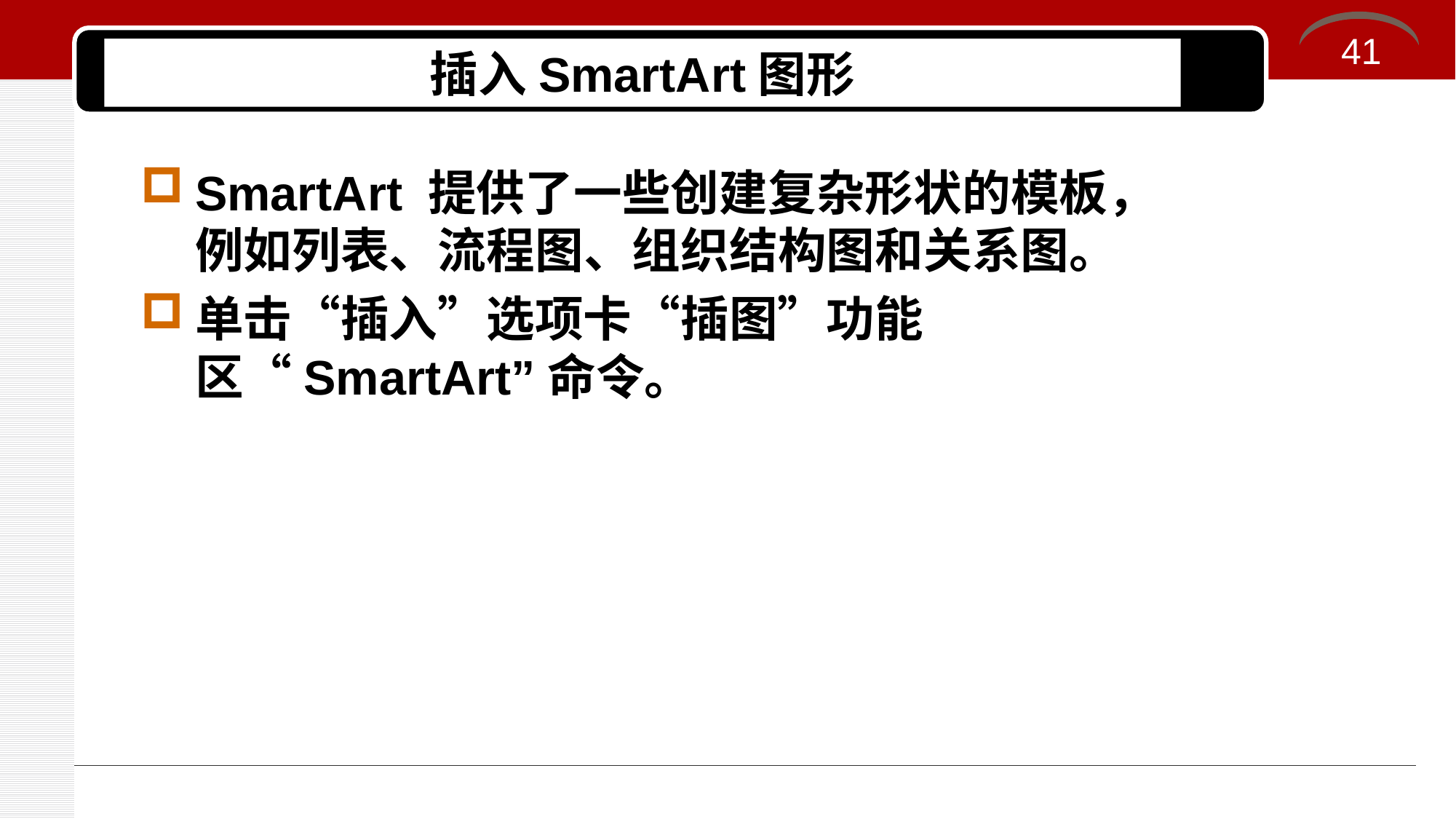

41
插入SmartArt图形
SmartArt 提供了一些创建复杂形状的模板，例如列表、流程图、组织结构图和关系图。
单击“插入”选项卡“插图”功能区“SmartArt”命令。